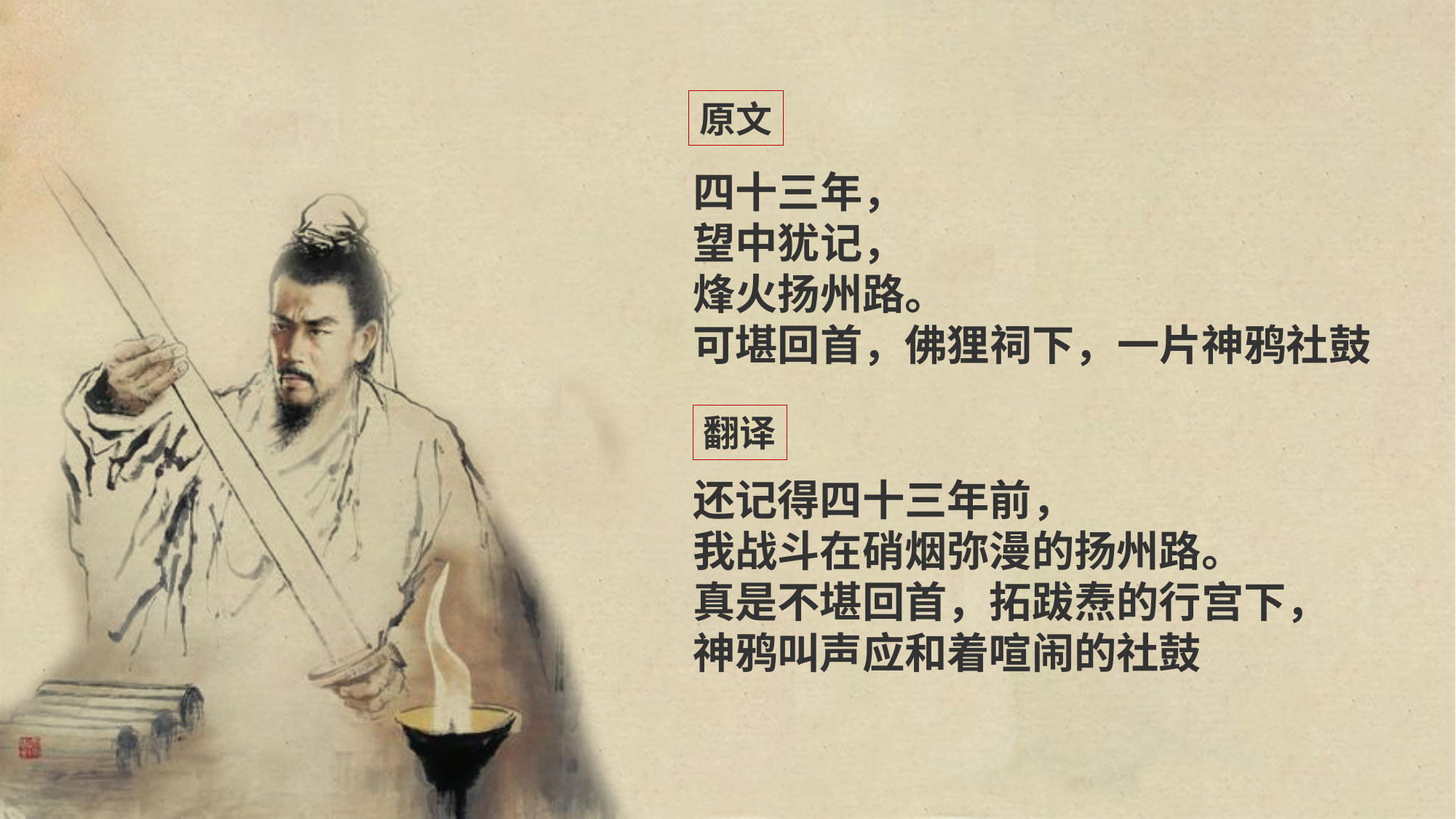

原文
四十三年，
望中犹记，
烽火扬州路。
可堪回首，佛狸祠下，一片神鸦社鼓
翻译
还记得四十三年前，
我战斗在硝烟弥漫的扬州路。
真是不堪回首，拓跋焘的行宫下，
神鸦叫声应和着喧闹的社鼓